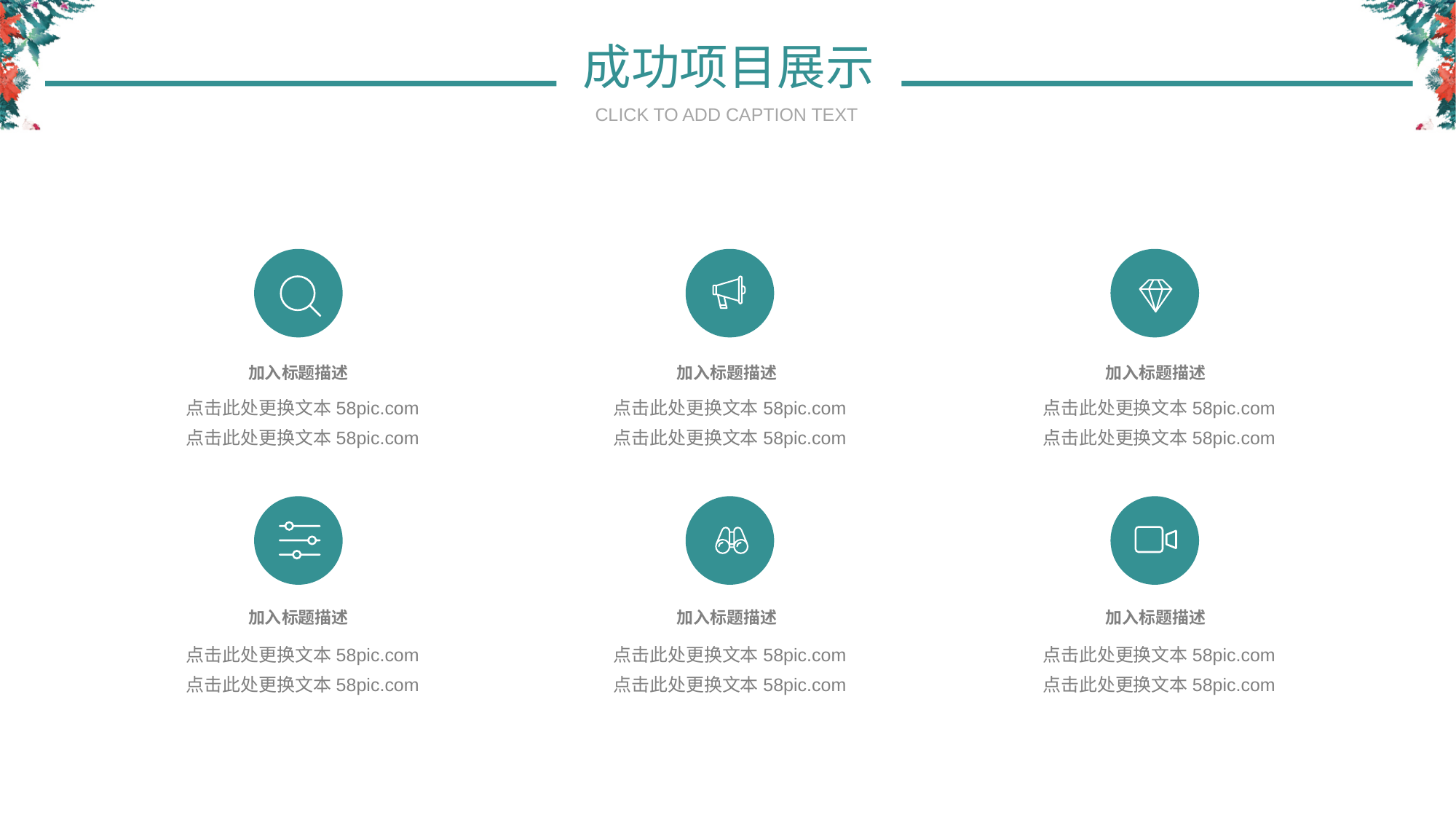

成功项目展示

CLICK TO ADD CAPTION TEXT

加入标题描述
加入标题描述
加入标题描述
点击此处更换文本58pic.com
点击此处更换文本58pic.com
点击此处更换文本58pic.com
点击此处更换文本58pic.com
点击此处更换文本58pic.com
点击此处更换文本58pic.com

加入标题描述
加入标题描述
加入标题描述
点击此处更换文本58pic.com
点击此处更换文本58pic.com
点击此处更换文本58pic.com
点击此处更换文本58pic.com
点击此处更换文本58pic.com
点击此处更换文本58pic.com